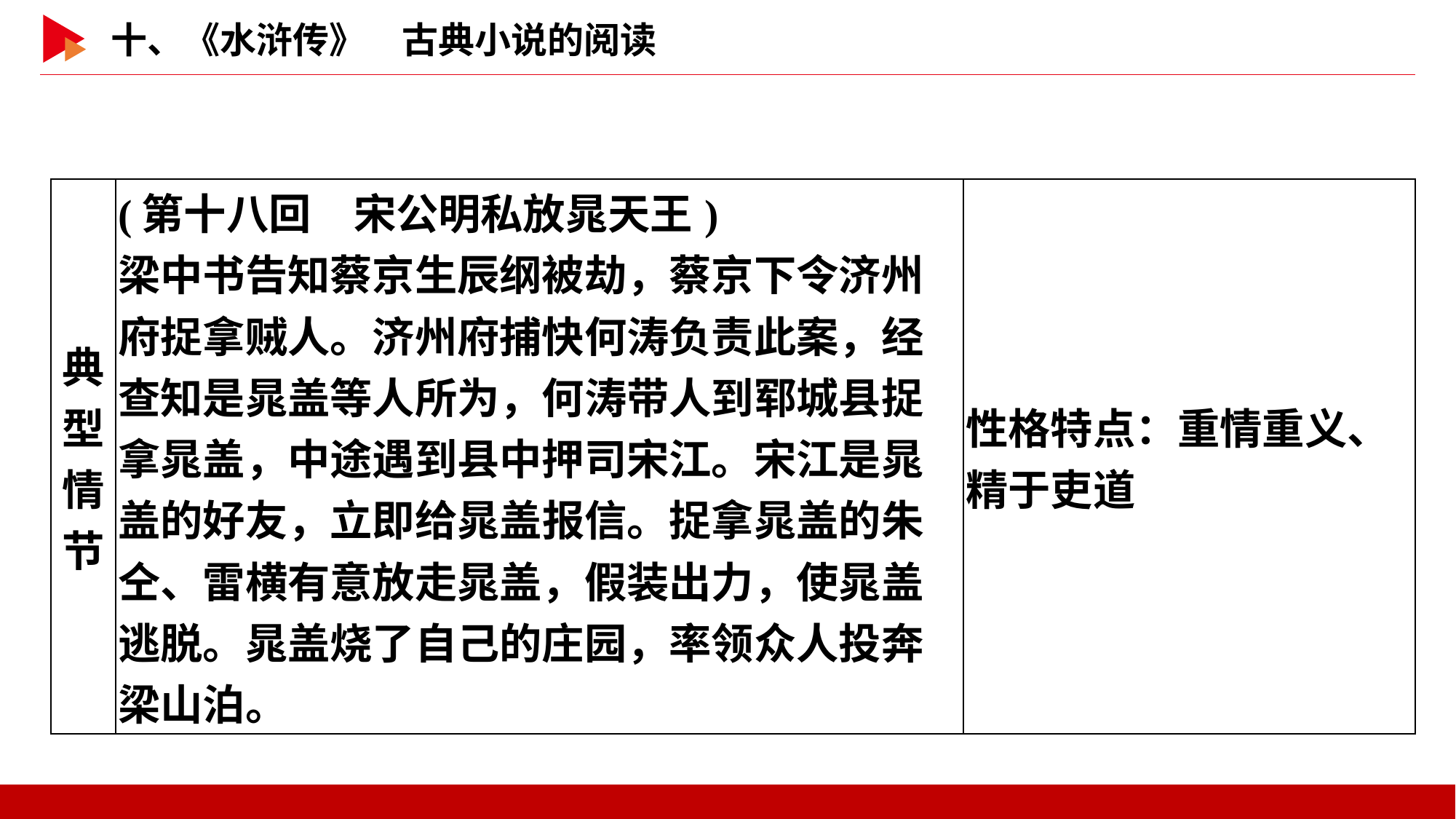

| 典型 情节 | (第十八回　宋公明私放晁天王) 梁中书告知蔡京生辰纲被劫，蔡京下令济州府捉拿贼人。济州府捕快何涛负责此案，经查知是晁盖等人所为，何涛带人到郓城县捉拿晁盖，中途遇到县中押司宋江。宋江是晁盖的好友，立即给晁盖报信。捉拿晁盖的朱仝、雷横有意放走晁盖，假装出力，使晁盖逃脱。晁盖烧了自己的庄园，率领众人投奔梁山泊。 | 性格特点：重情重义、精于吏道 |
| --- | --- | --- |